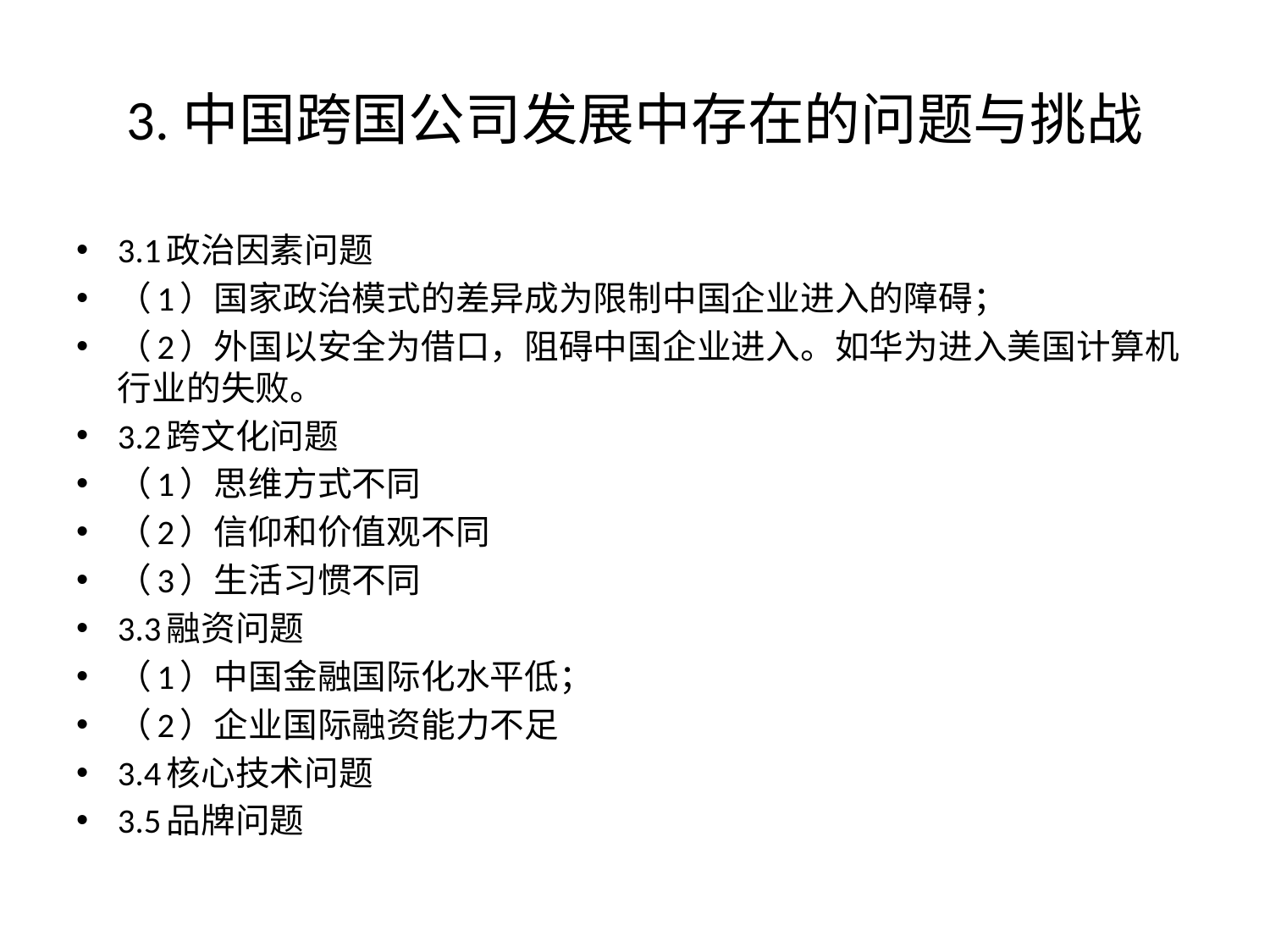

# 3.中国跨国公司发展中存在的问题与挑战
3.1政治因素问题
（1）国家政治模式的差异成为限制中国企业进入的障碍；
（2）外国以安全为借口，阻碍中国企业进入。如华为进入美国计算机行业的失败。
3.2跨文化问题
（1）思维方式不同
（2）信仰和价值观不同
（3）生活习惯不同
3.3融资问题
（1）中国金融国际化水平低；
（2）企业国际融资能力不足
3.4核心技术问题
3.5品牌问题